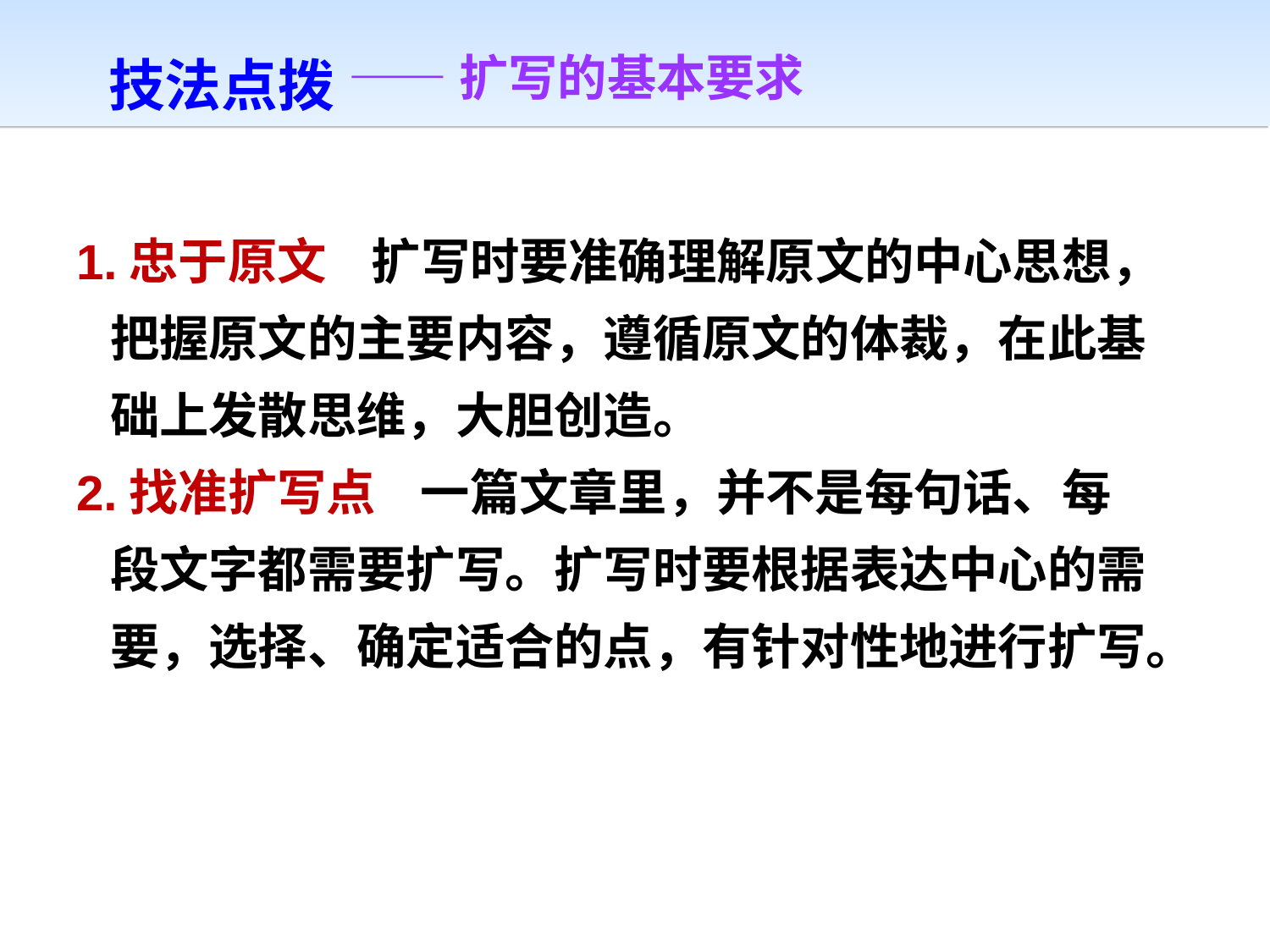

技法点拨
——扩写的基本要求
1.忠于原文    扩写时要准确理解原文的中心思想，
  把握原文的主要内容，遵循原文的体裁，在此基
  础上发散思维，大胆创造。
2.找准扩写点    一篇文章里，并不是每句话、每
  段文字都需要扩写。扩写时要根据表达中心的需
  要，选择、确定适合的点，有针对性地进行扩写。